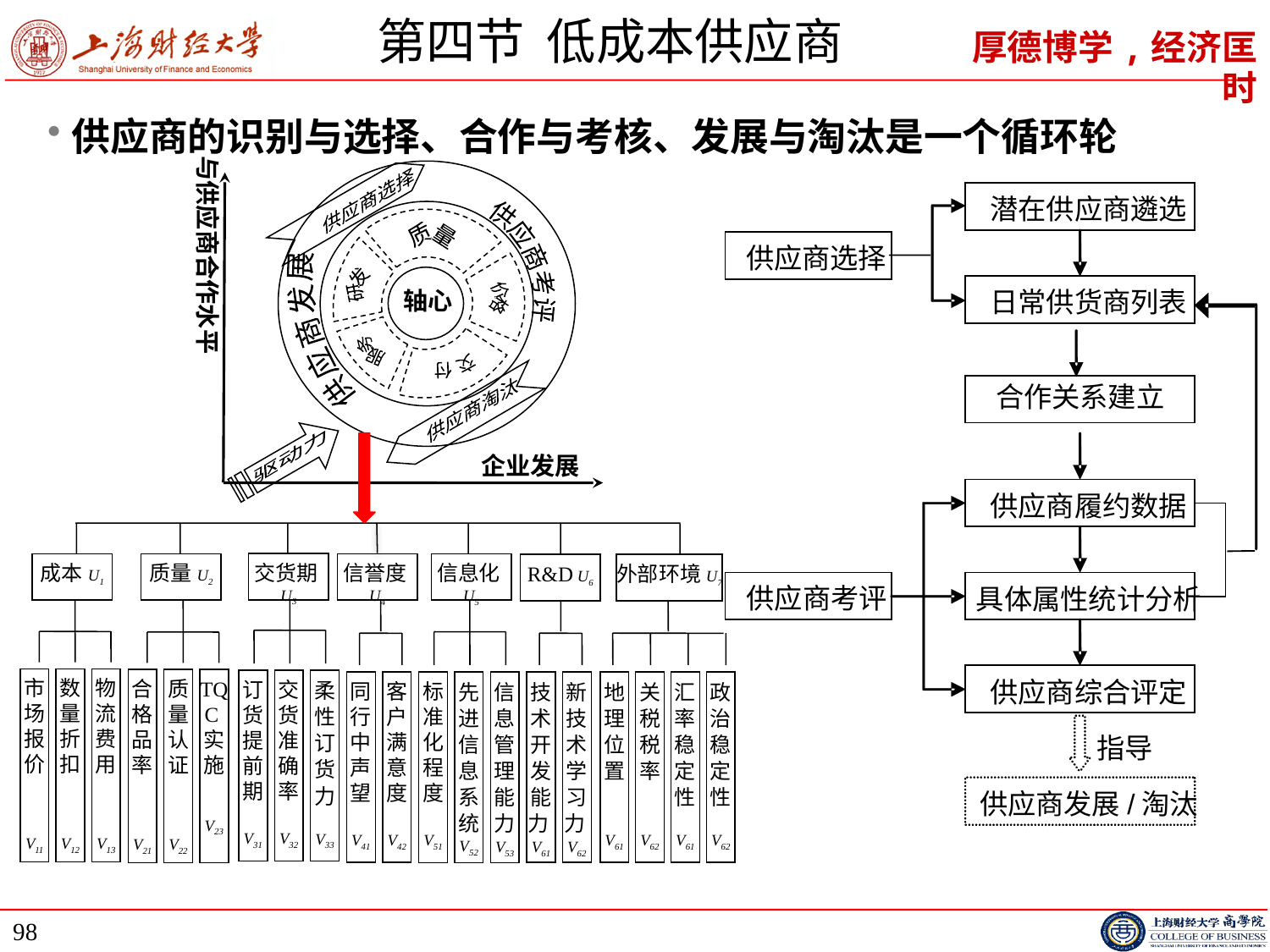

# 第四节  低成本供应商
供应商的识别与选择、合作与考核、发展与淘汰是一个循环轮

与供应商合作水平

供应商选择

供应商考评
质 量
供应商发展

轴心
研发
价格
服务
交 付
供应商淘汰

驱动力

企业发展

潜在供应商遴选

供应商选择

日常供货商列表

合作关系建立

供应商履约数据

供应商考评
具体属性统计分析

供应商综合评定

指导

供应商发展/淘汰

交货期U3
成本U1
质量U2
信誉度U4
信息化U5
R&D U6
外部环境U7

订货提前期

V31
交货准确率

V32
柔性订货力

V33

标准化程度

V51
先进信息系统
V52
信息管理能力
V53

市场报价

V11
数量折扣

V12
物流费用

V13

合格品率

V21
质量认证

V22
TQC实施

V23

同行中声望

V41
客户满意度

V42

技术开发能力V61
新技术学习力V62

地理位置

V61
关税税率

V62
汇率稳定性

V61
政治稳定性

V62
98